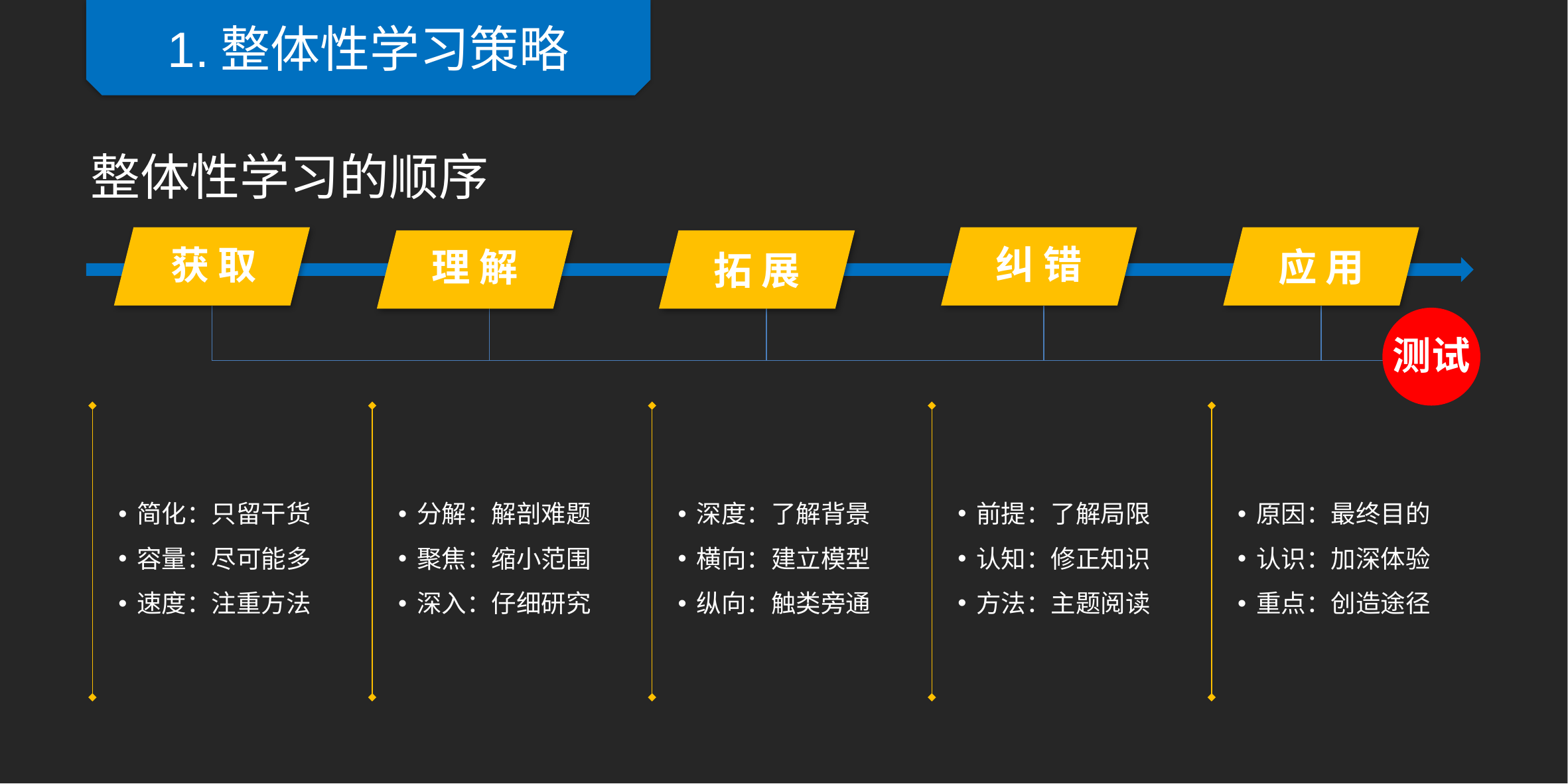

1.整体性学习策略
整体性学习的顺序

纠 错
获 取
应 用
理 解
拓 展

测试
简化：只留干货
容量：尽可能多
速度：注重方法
分解：解剖难题
聚焦：缩小范围
深入：仔细研究
深度：了解背景
横向：建立模型
纵向：触类旁通
前提：了解局限
认知：修正知识
方法：主题阅读

原因：最终目的
认识：加深体验
重点：创造途径